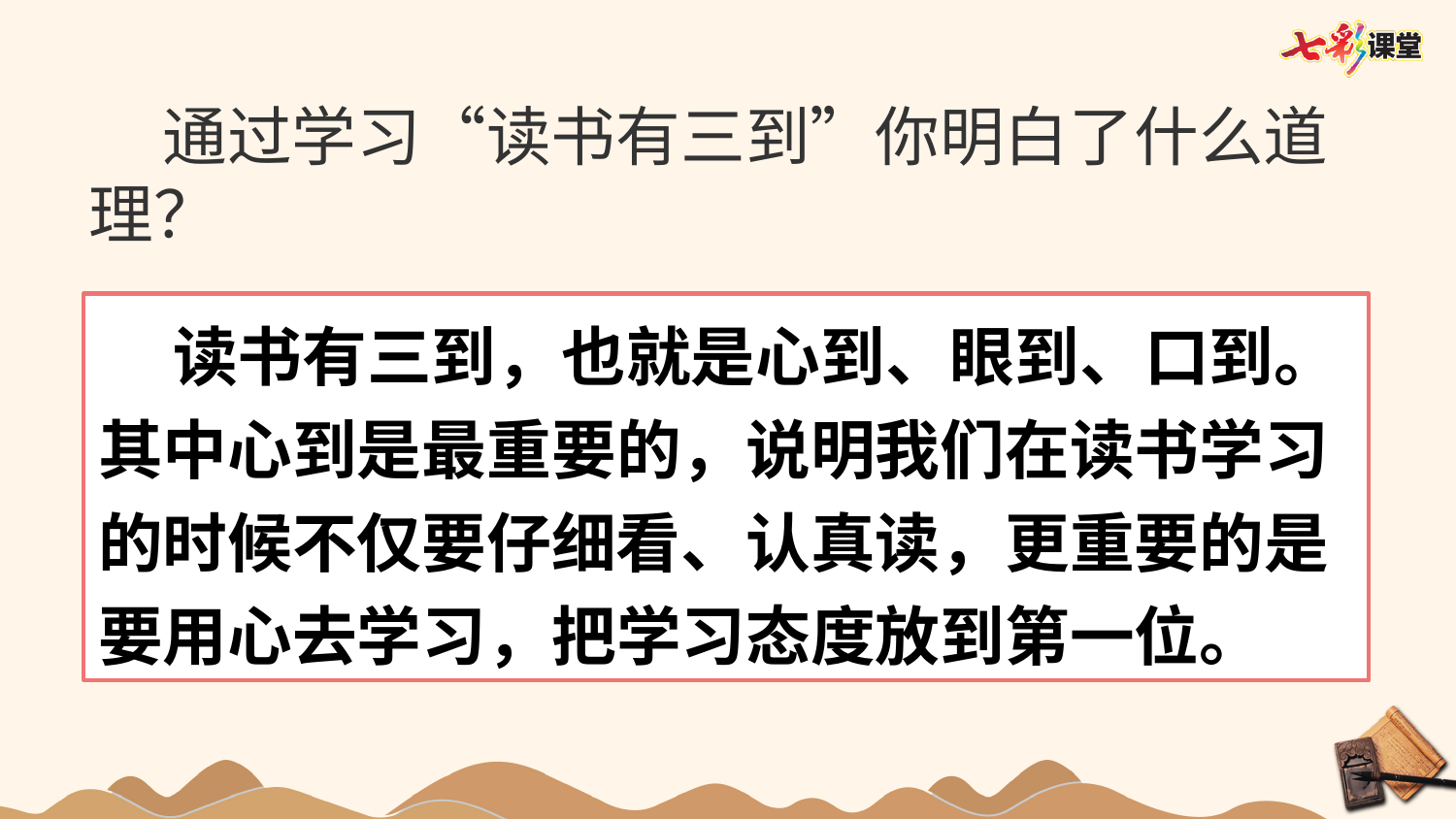

通过学习“读书有三到”你明白了什么道理？
    读书有三到，也就是心到、眼到、口到。其中心到是最重要的，说明我们在读书学习的时候不仅要仔细看、认真读，更重要的是要用心去学习，把学习态度放到第一位。